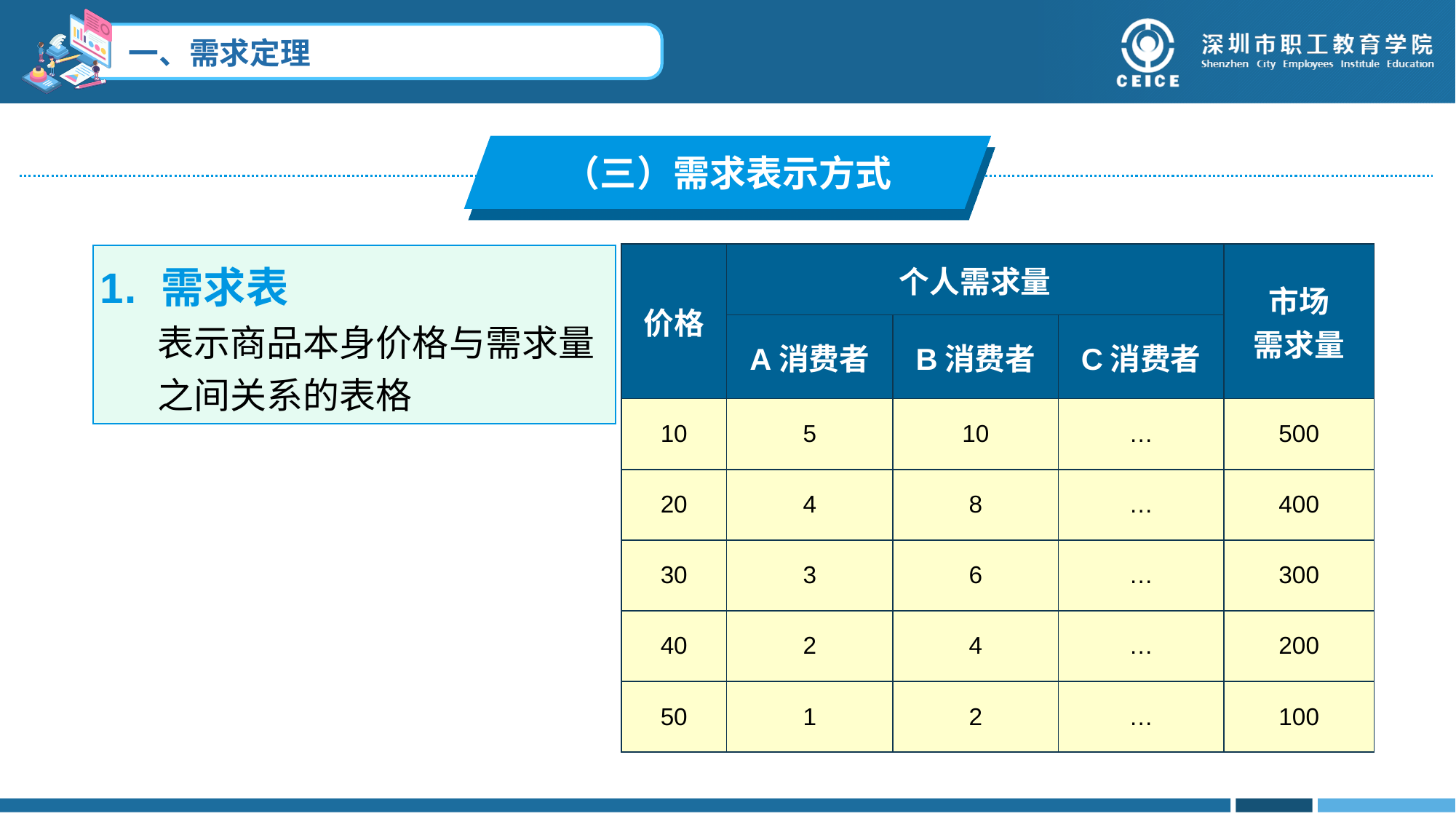

（三）需求表示方式
| 价格 | 个人需求量 |  |  | 市场 需求量 |
| --- | --- | --- | --- | --- |
|  | A消费者 | B消费者 | C消费者 |  |
| 10 | 5 | 10 | … | 500 |
| 20 | 4 | 8 | … | 400 |
| 30 | 3 | 6 | … | 300 |
| 40 | 2 | 4 | … | 200 |
| 50 | 1 | 2 | … | 100 |
需求表
      表示商品本身价格与需求量
      之间关系的表格